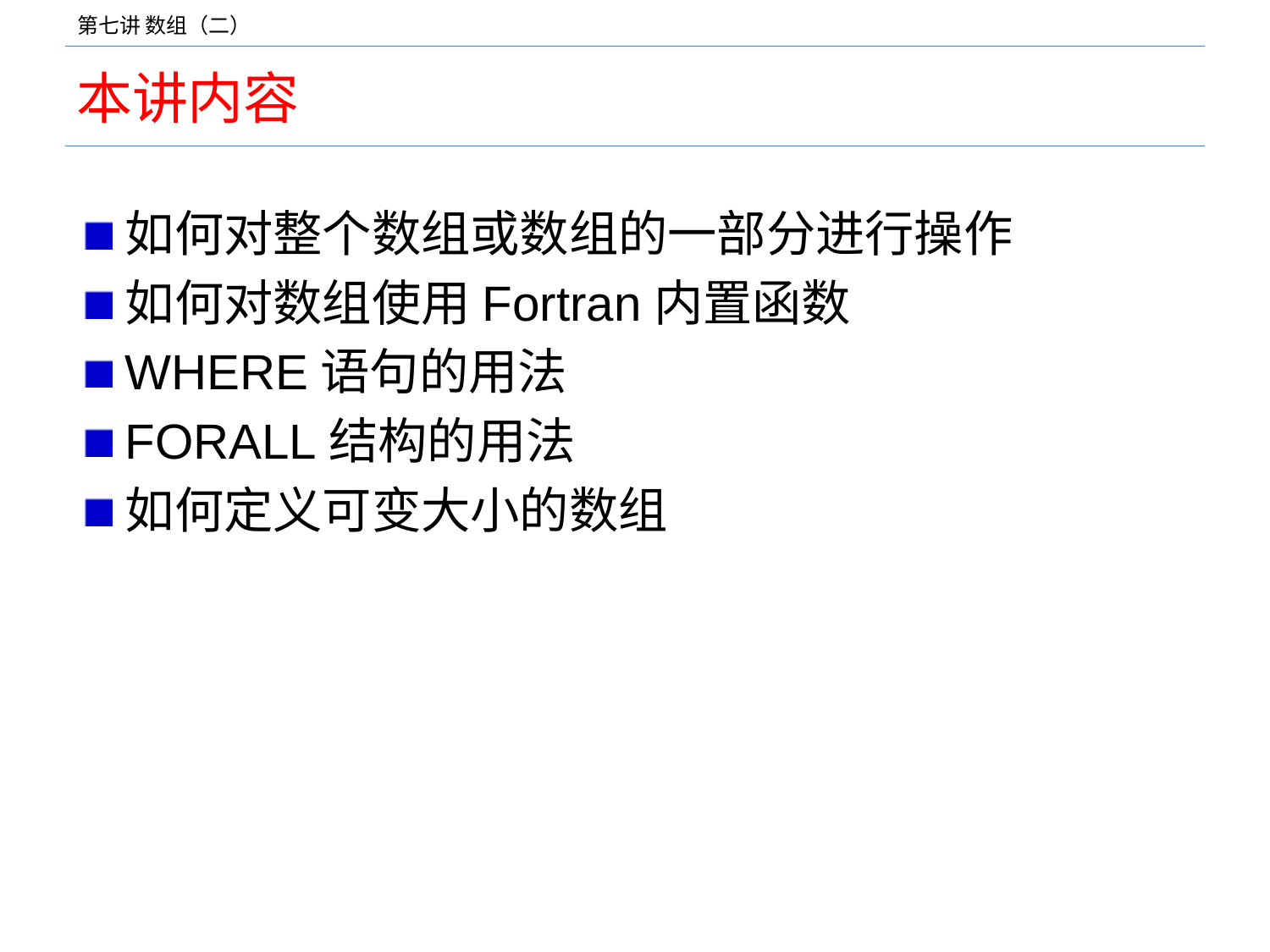

# 本讲内容
如何对整个数组或数组的一部分进行操作
如何对数组使用Fortran内置函数
WHERE语句的用法
FORALL结构的用法
如何定义可变大小的数组